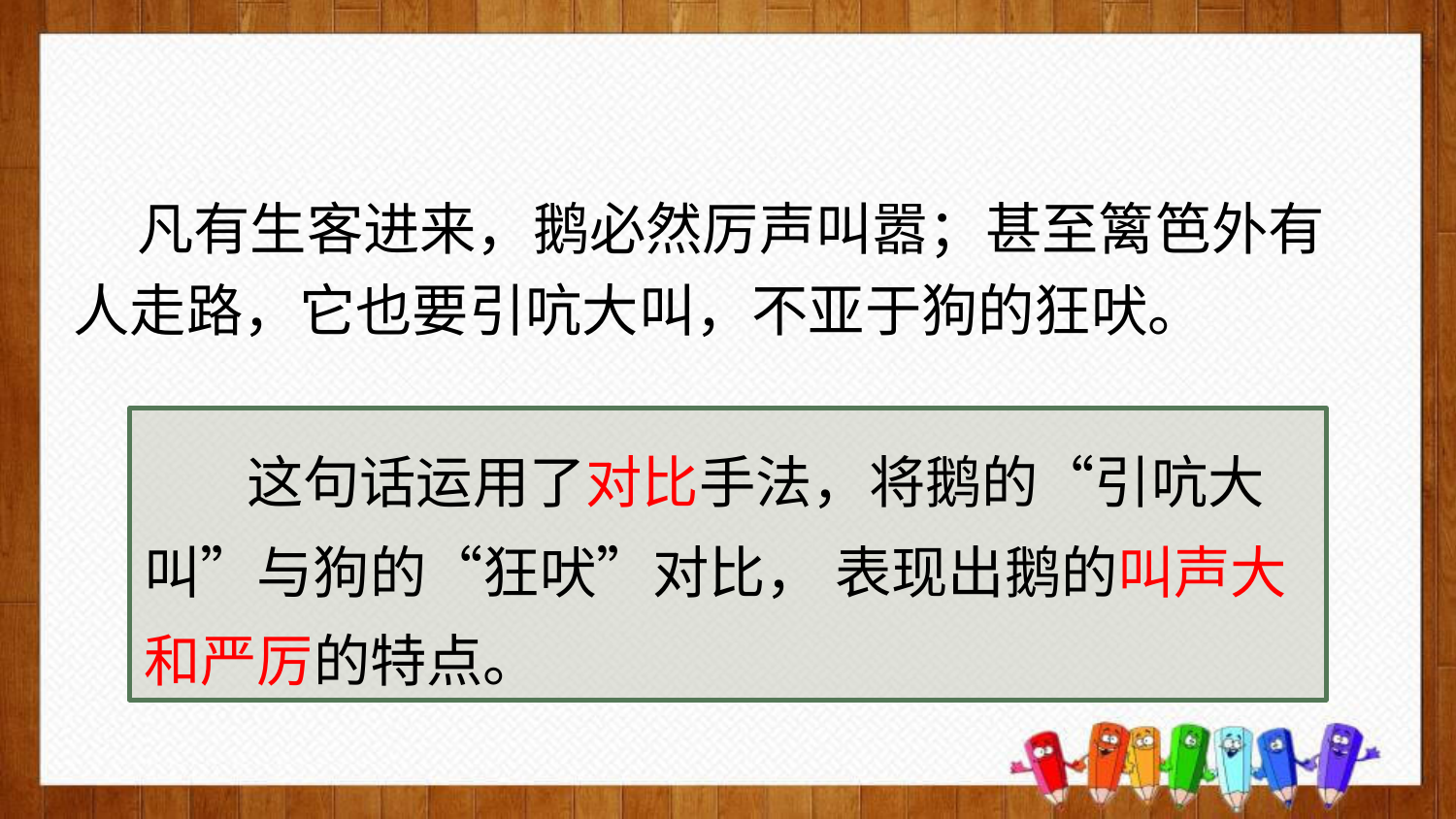

凡有生客进来，鹅必然厉声叫嚣；甚至篱笆外有人走路，它也要引吭大叫，不亚于狗的狂吠。
      这句话运用了对比手法，将鹅的“引吭大叫”与狗的“狂吠”对比， 表现出鹅的叫声大和严厉的特点。